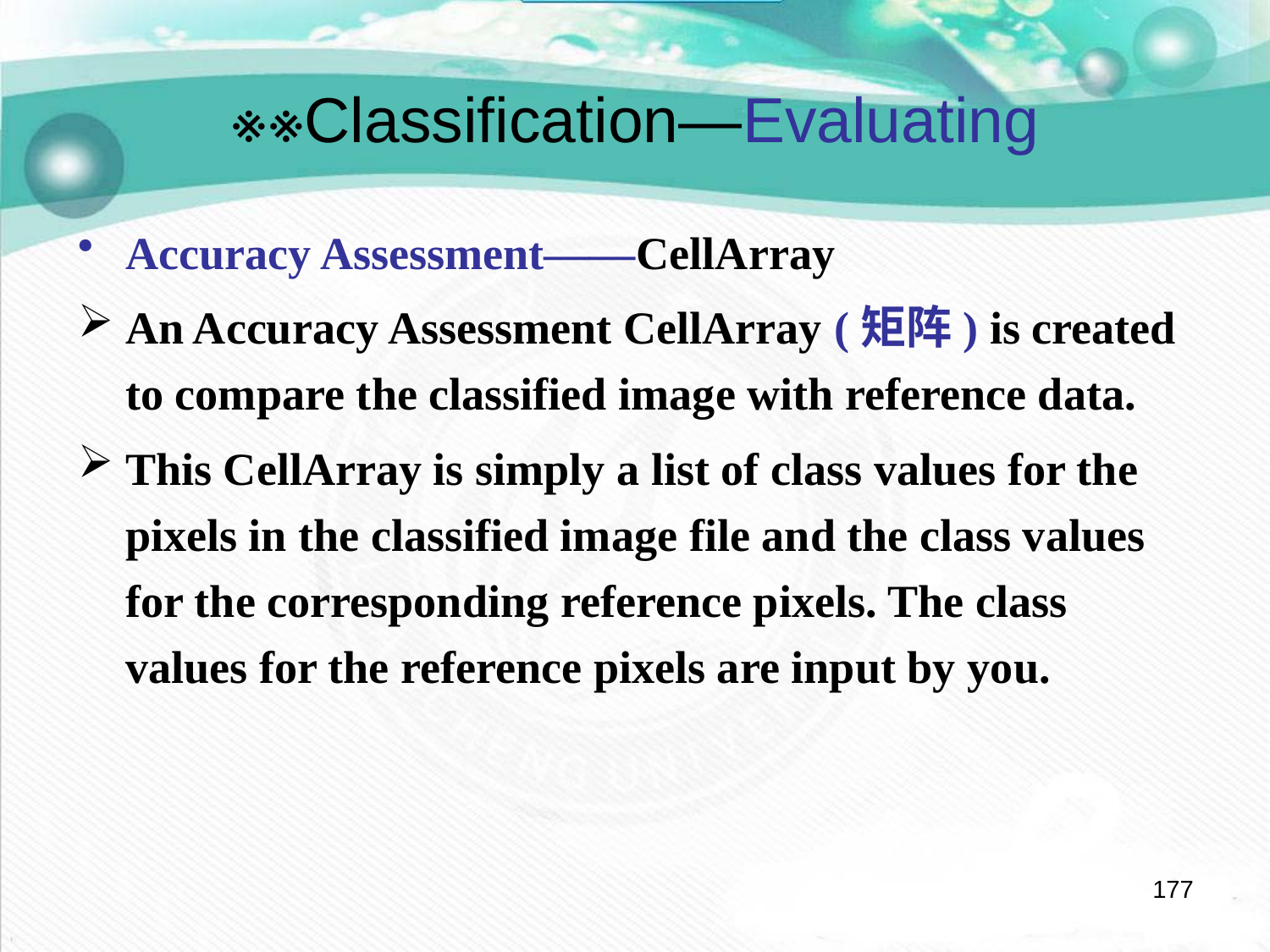

# ※※Classification—Evaluating
Accuracy Assessment——CellArray
An Accuracy Assessment CellArray (矩阵) is created to compare the classified image with reference data.
This CellArray is simply a list of class values for the pixels in the classified image file and the class values for the corresponding reference pixels. The class values for the reference pixels are input by you.

177